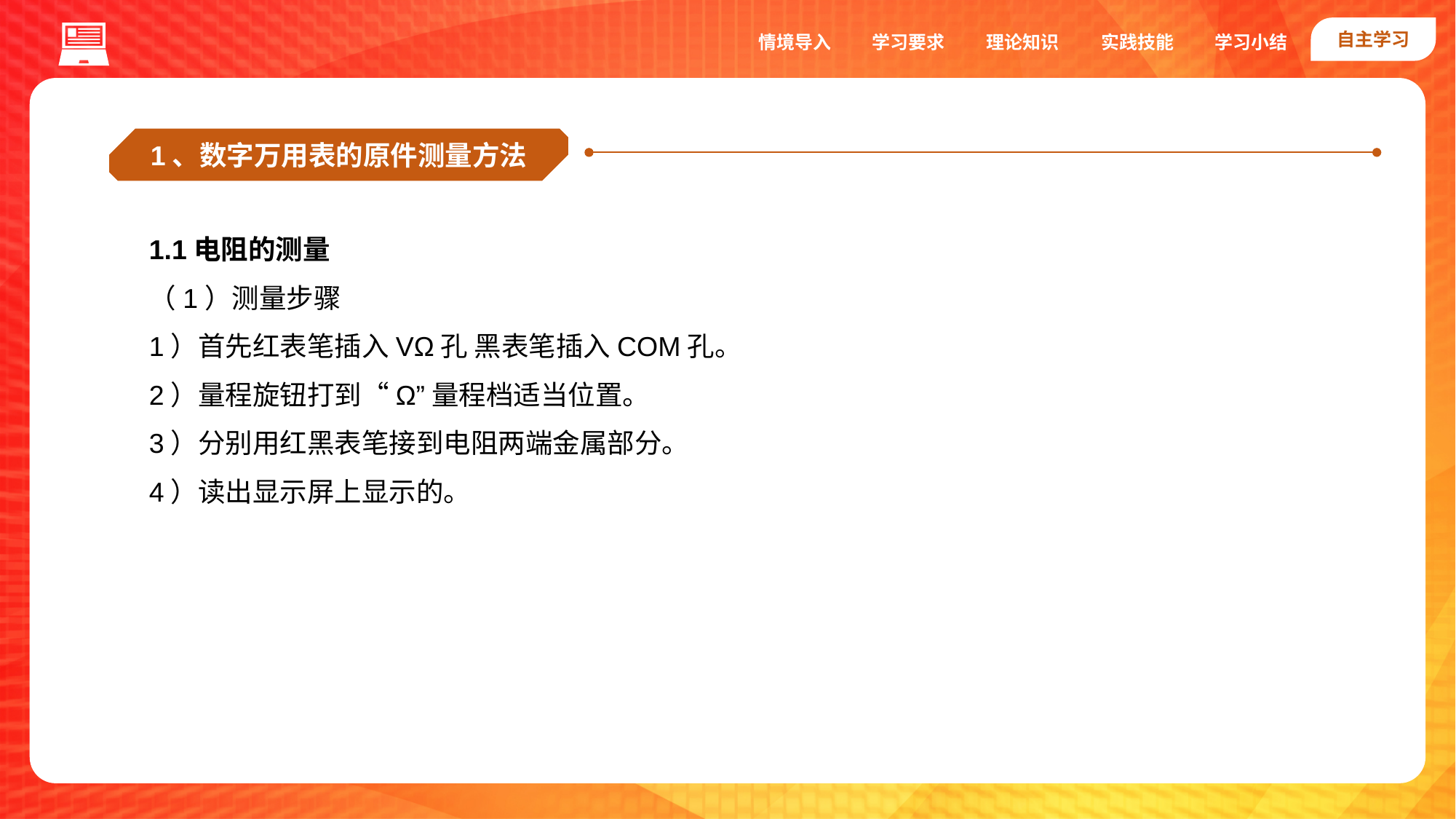

自主学习
实践技能
情境导入
学习要求
理论知识
学习小结

1、数字万用表的原件测量方法
1.1电阻的测量
（1）测量步骤
1）首先红表笔插入VΩ孔 黑表笔插入COM孔。
2）量程旋钮打到“Ω”量程档适当位置。
3）分别用红黑表笔接到电阻两端金属部分。
4）读出显示屏上显示的。